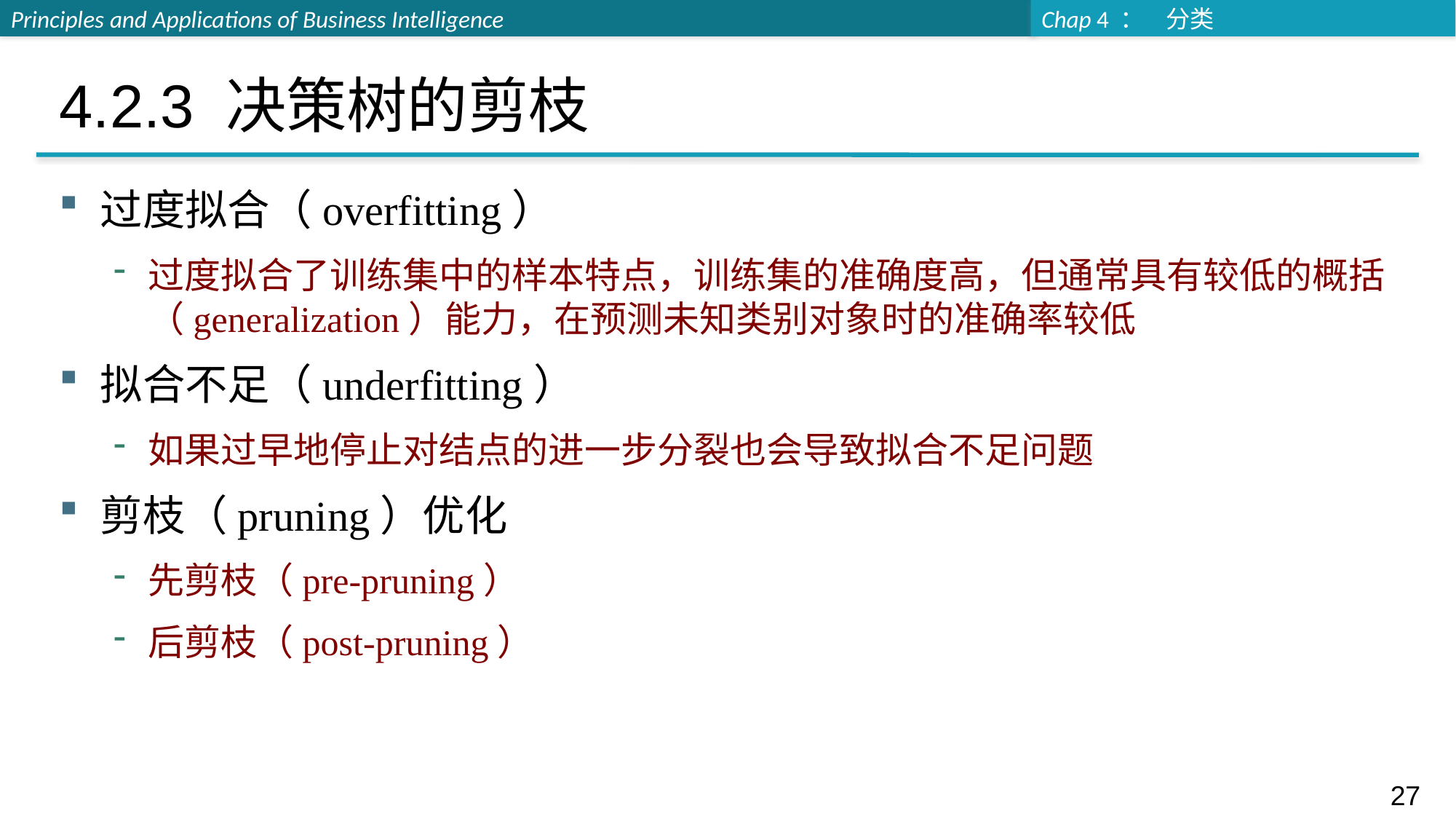

# 4.2.3 决策树的剪枝
过度拟合（overfitting）
过度拟合了训练集中的样本特点，训练集的准确度高，但通常具有较低的概括（generalization）能力，在预测未知类别对象时的准确率较低
拟合不足（underfitting）
如果过早地停止对结点的进一步分裂也会导致拟合不足问题
剪枝（pruning）优化
先剪枝（pre-pruning）
后剪枝（post-pruning）